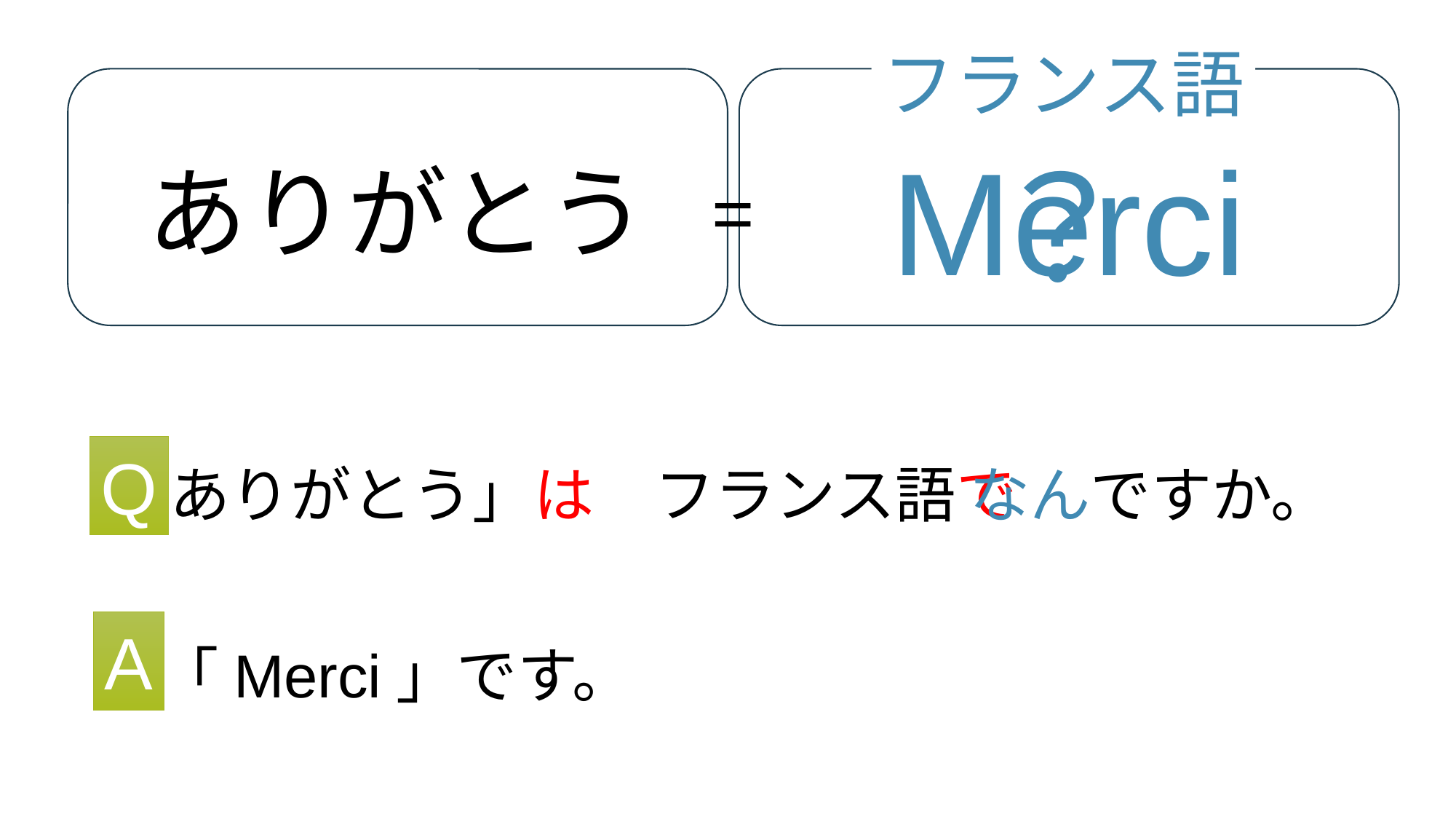

フランス語

Merci
？
ありがとう
=
Q
「ありがとう」は　フランス語で
なんですか。
A
「Merci」です。